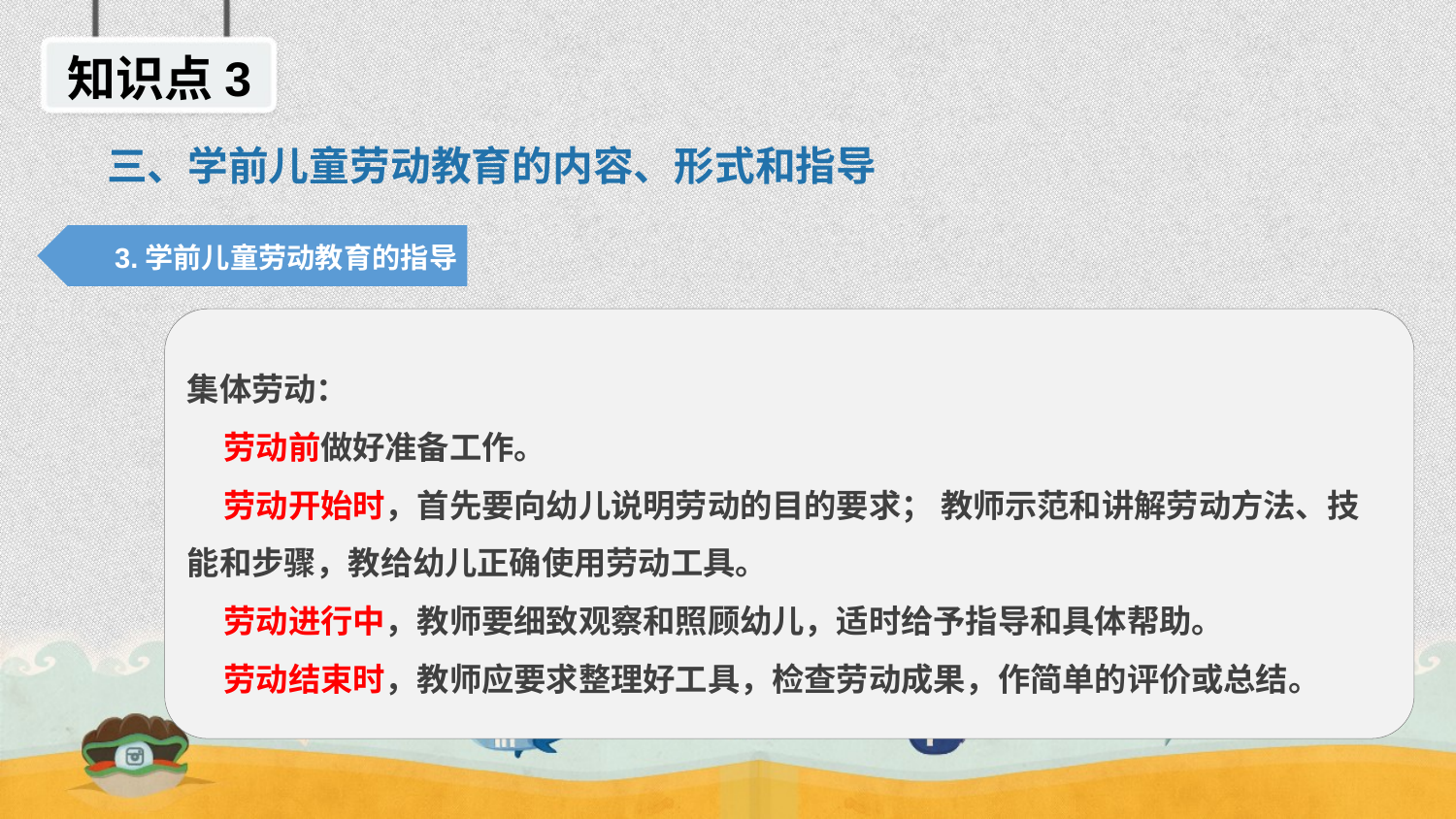

知识点3
三、学前儿童劳动教育的内容、形式和指导

3.学前儿童劳动教育的指导
集体劳动：
    劳动前做好准备工作。
    劳动开始时，首先要向幼儿说明劳动的目的要求； 教师示范和讲解劳动方法、技能和步骤，教给幼儿正确使用劳动工具。
    劳动进行中，教师要细致观察和照顾幼儿，适时给予指导和具体帮助。
    劳动结束时，教师应要求整理好工具，检查劳动成果，作简单的评价或总结。